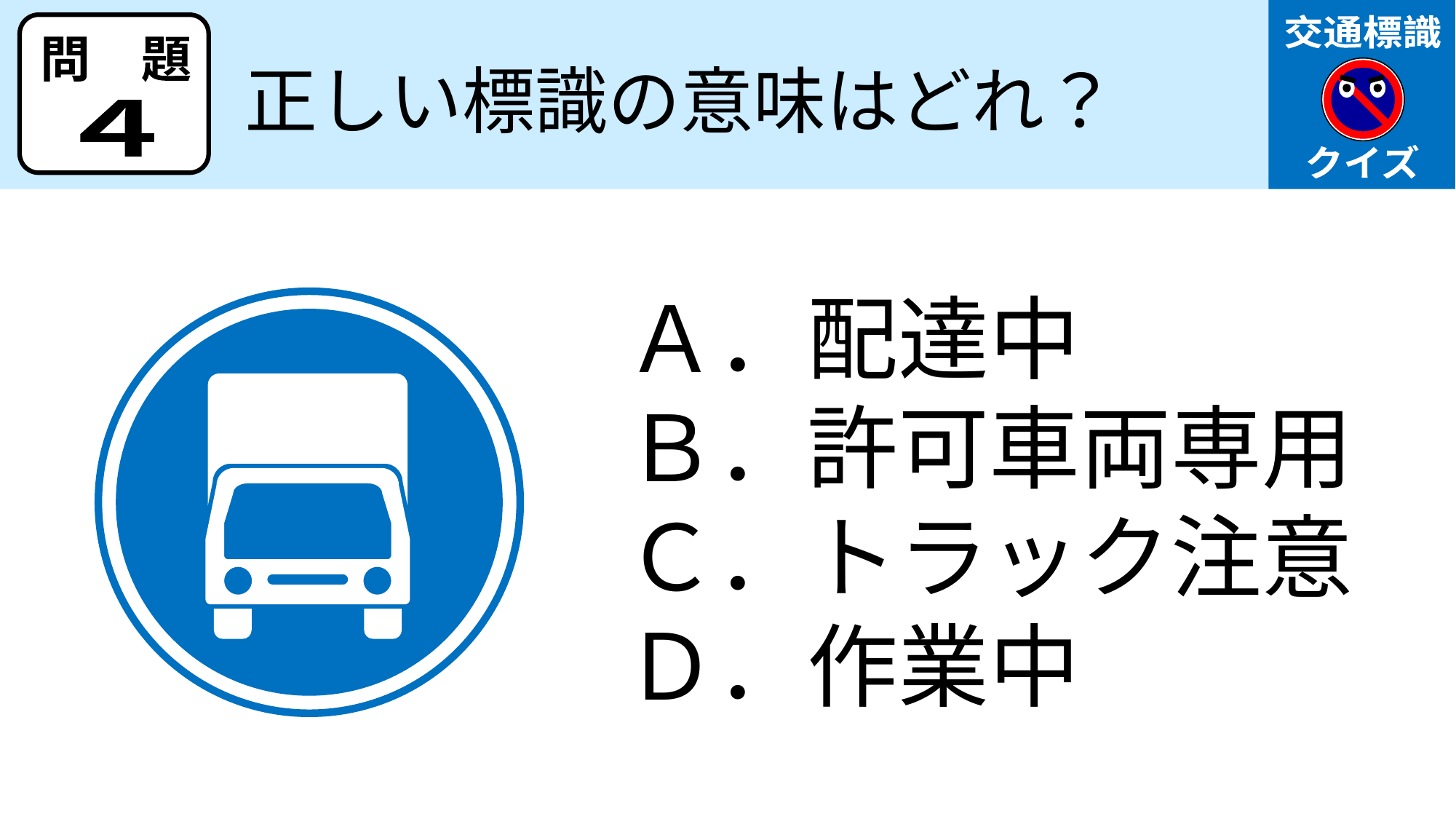

交通標識

クイズ

問　題
正しい標識の意味はどれ？
４
Ａ．配達中
Ｂ．許可車両専用
Ｃ．トラック注意
Ｄ．作業中